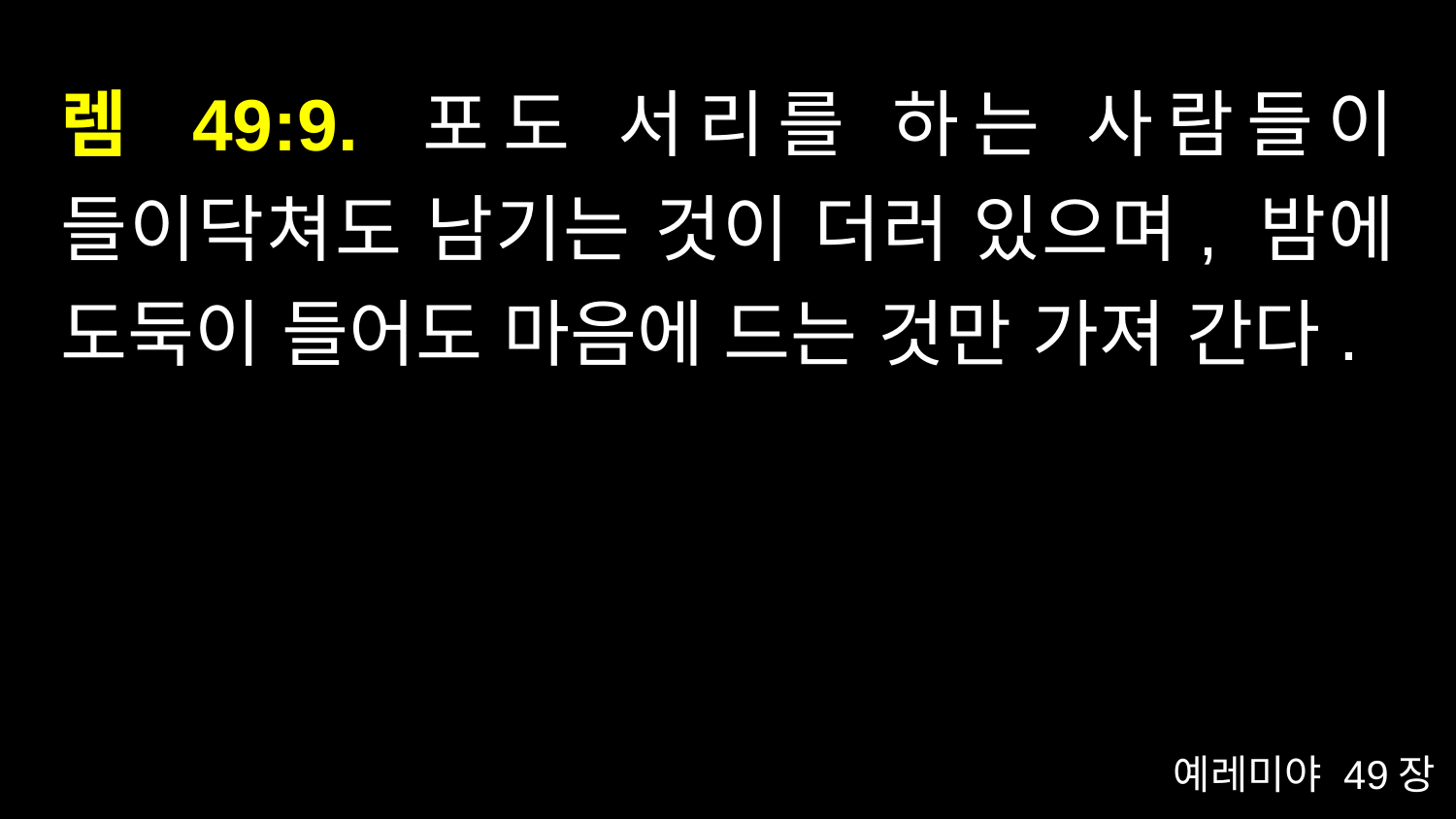

# 렘 49:9. 포도 서리를 하는 사람들이 들이닥쳐도 남기는 것이 더러 있으며, 밤에 도둑이 들어도 마음에 드는 것만 가져 간다.
예레미야 49장